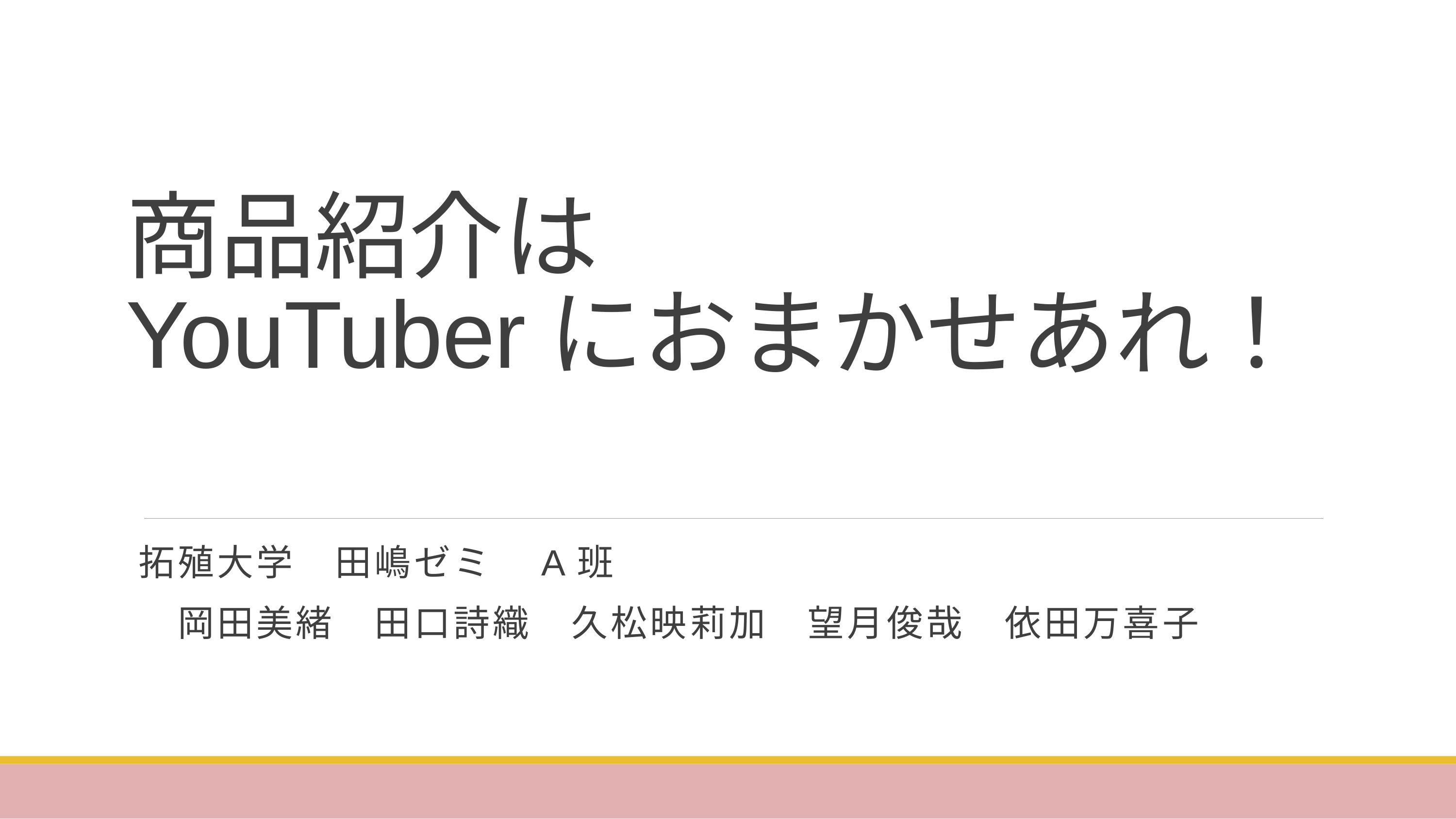

# 商品紹介は YouTuberにおまかせあれ！
拓殖大学　田嶋ゼミ　A班
　岡田美緒　田口詩織　久松映莉加　望月俊哉　依田万喜子